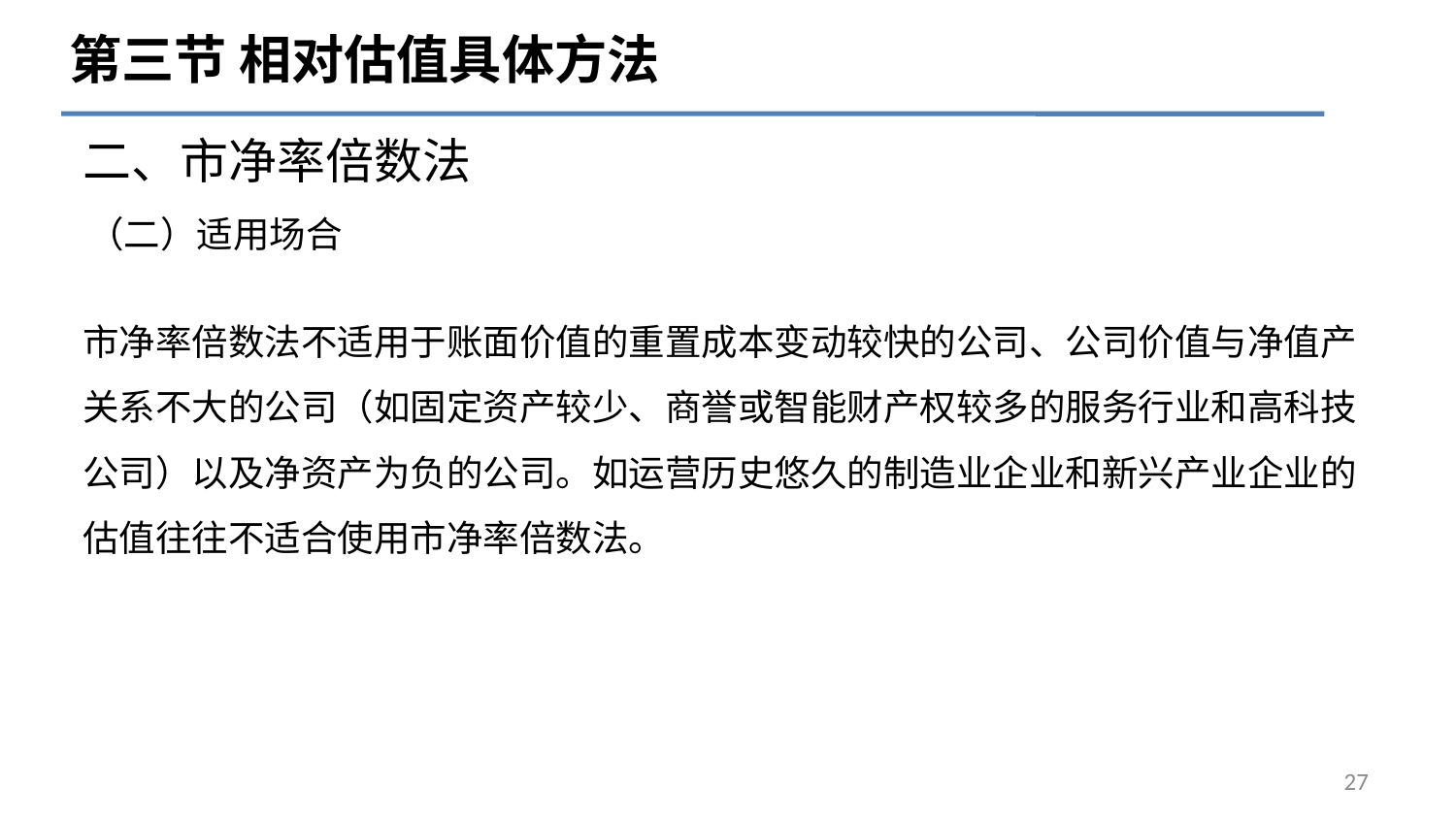

第三节 相对估值具体方法
二、市净率倍数法
# （二）适用场合
市净率倍数法不适用于账面价值的重置成本变动较快的公司、公司价值与净值产关系不大的公司（如固定资产较少、商誉或智能财产权较多的服务行业和高科技公司）以及净资产为负的公司。如运营历史悠久的制造业企业和新兴产业企业的估值往往不适合使用市净率倍数法。
27